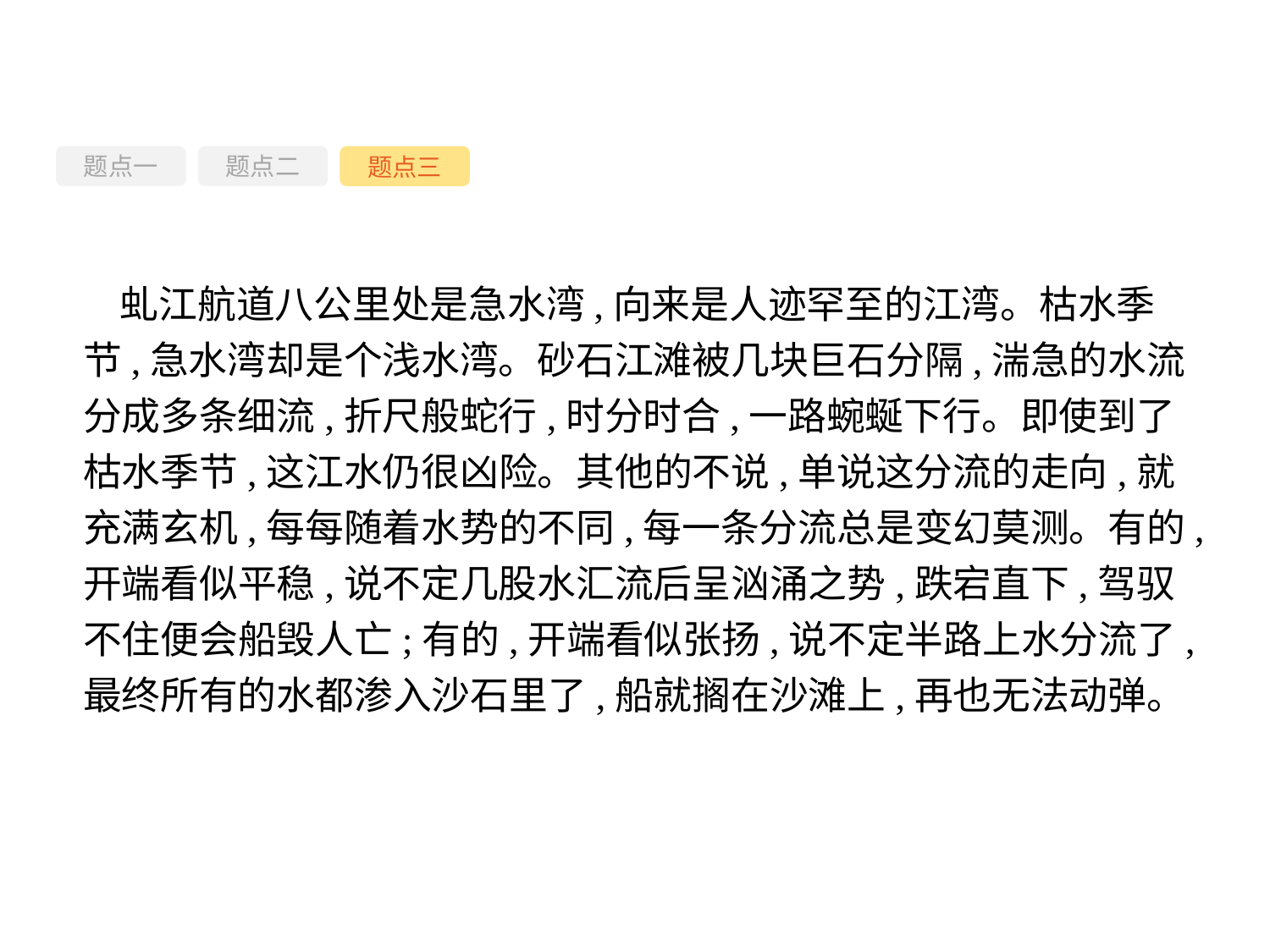

题点一
题点三
题点二
虬江航道八公里处是急水湾,向来是人迹罕至的江湾。枯水季节,急水湾却是个浅水湾。砂石江滩被几块巨石分隔,湍急的水流分成多条细流,折尺般蛇行,时分时合,一路蜿蜒下行。即使到了枯水季节,这江水仍很凶险。其他的不说,单说这分流的走向,就充满玄机,每每随着水势的不同,每一条分流总是变幻莫测。有的,开端看似平稳,说不定几股水汇流后呈汹涌之势,跌宕直下,驾驭不住便会船毁人亡;有的,开端看似张扬,说不定半路上水分流了,最终所有的水都渗入沙石里了,船就搁在沙滩上,再也无法动弹。
-125-